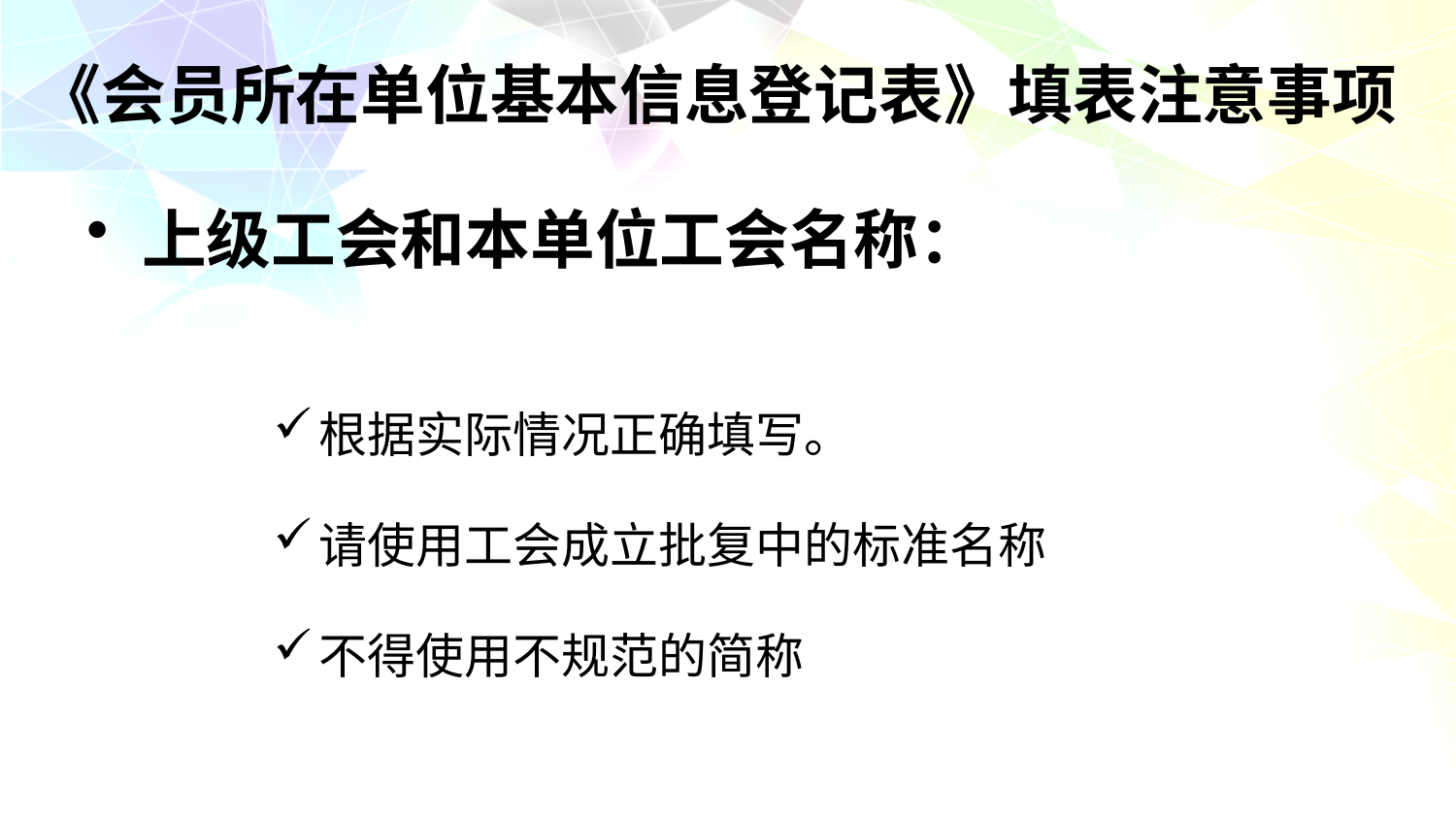

# 《会员所在单位基本信息登记表》填表注意事项
上级工会和本单位工会名称：
根据实际情况正确填写。
请使用工会成立批复中的标准名称
不得使用不规范的简称